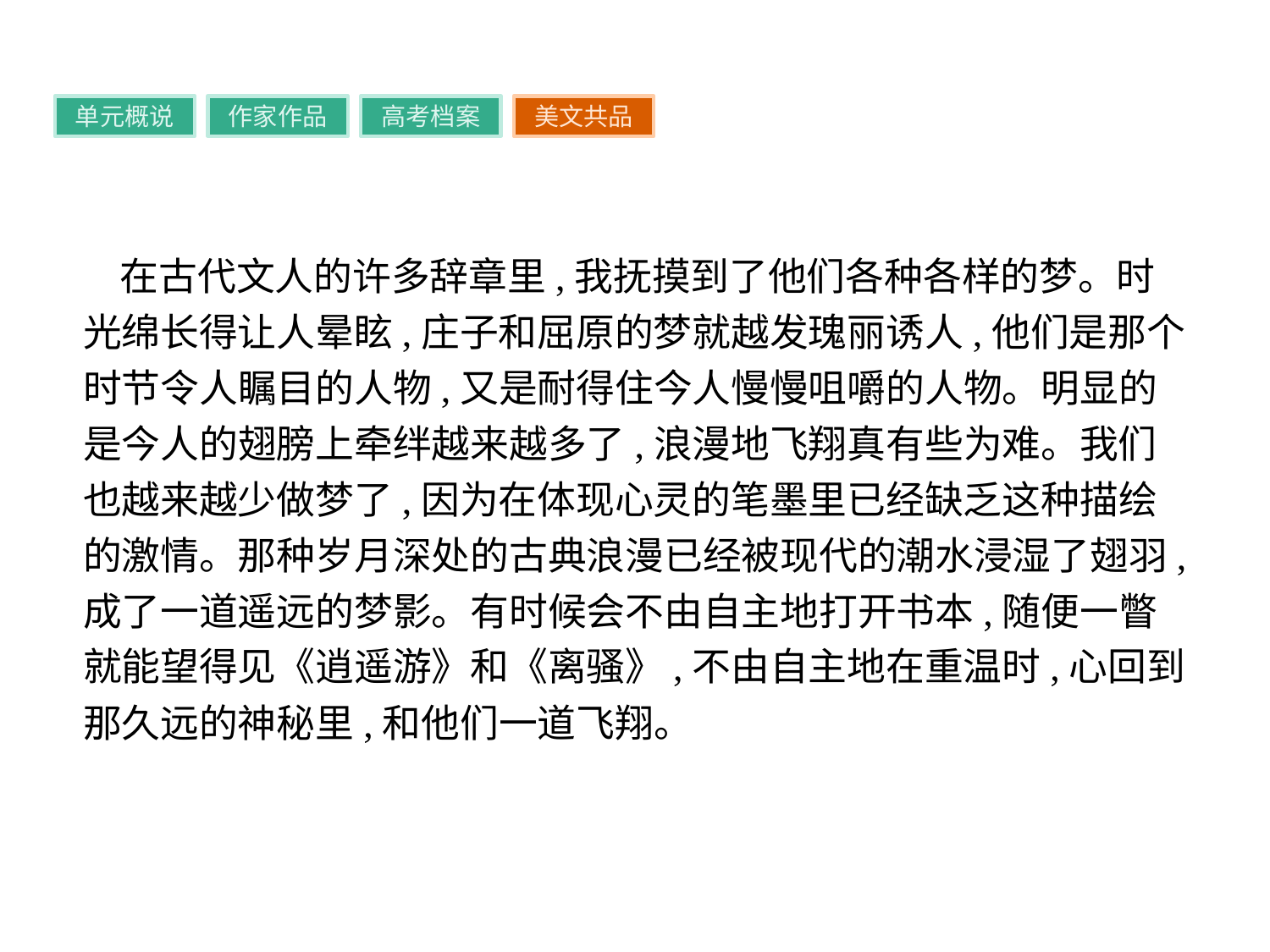

单元概说
作家作品
高考档案
美文共品
在古代文人的许多辞章里,我抚摸到了他们各种各样的梦。时光绵长得让人晕眩,庄子和屈原的梦就越发瑰丽诱人,他们是那个时节令人瞩目的人物,又是耐得住今人慢慢咀嚼的人物。明显的是今人的翅膀上牵绊越来越多了,浪漫地飞翔真有些为难。我们也越来越少做梦了,因为在体现心灵的笔墨里已经缺乏这种描绘的激情。那种岁月深处的古典浪漫已经被现代的潮水浸湿了翅羽,成了一道遥远的梦影。有时候会不由自主地打开书本,随便一瞥就能望得见《逍遥游》和《离骚》,不由自主地在重温时,心回到那久远的神秘里,和他们一道飞翔。